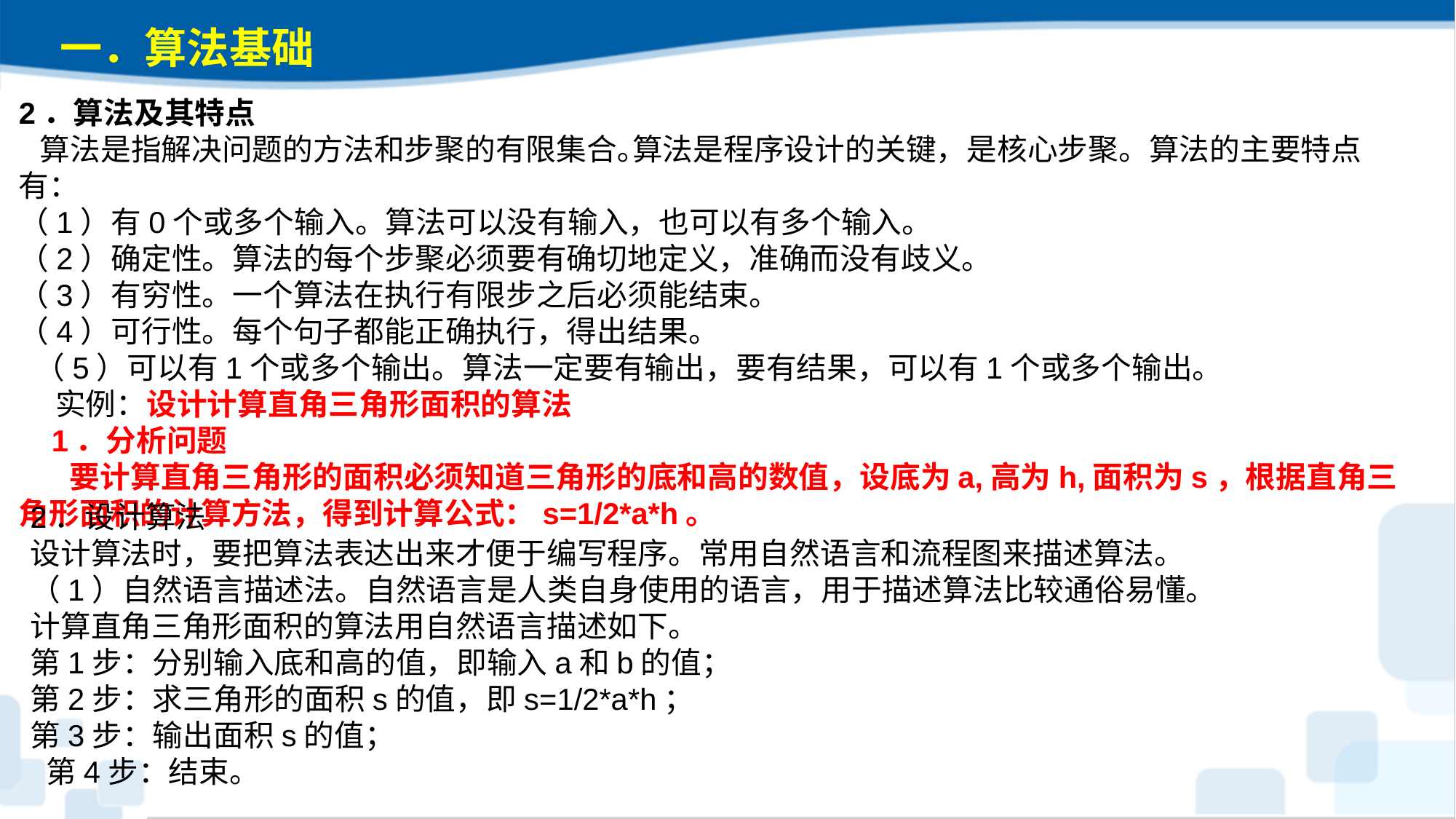

一．算法基础
2．算法及其特点  算法是指解决问题的方法和步聚的有限集合｡算法是程序设计的关键，是核心步聚。算法的主要特点有：（1）有0个或多个输入。算法可以没有输入，也可以有多个输入。（2）确定性。算法的每个步聚必须要有确切地定义，准确而没有歧义。（3）有穷性。一个算法在执行有限步之后必须能结束。（4）可行性。每个句子都能正确执行，得出结果。（5）可以有1个或多个输出。算法一定要有输出，要有结果，可以有1个或多个输出。
  实例：设计计算直角三角形面积的算法  1．分析问题    要计算直角三角形的面积必须知道三角形的底和高的数值，设底为a,高为h,面积为s，根据直角三角形面积的计算方法，得到计算公式：s=1/2*a*h。
2．设计算法设计算法时，要把算法表达出来才便于编写程序。常用自然语言和流程图来描述算法。（1）自然语言描述法。自然语言是人类自身使用的语言，用于描述算法比较通俗易懂。计算直角三角形面积的算法用自然语言描述如下。第1步：分别输入底和高的值，即输入a和b的值； 第2步：求三角形的面积s的值，即s=1/2*a*h； 第3步：输出面积s的值； 第4步：结束。